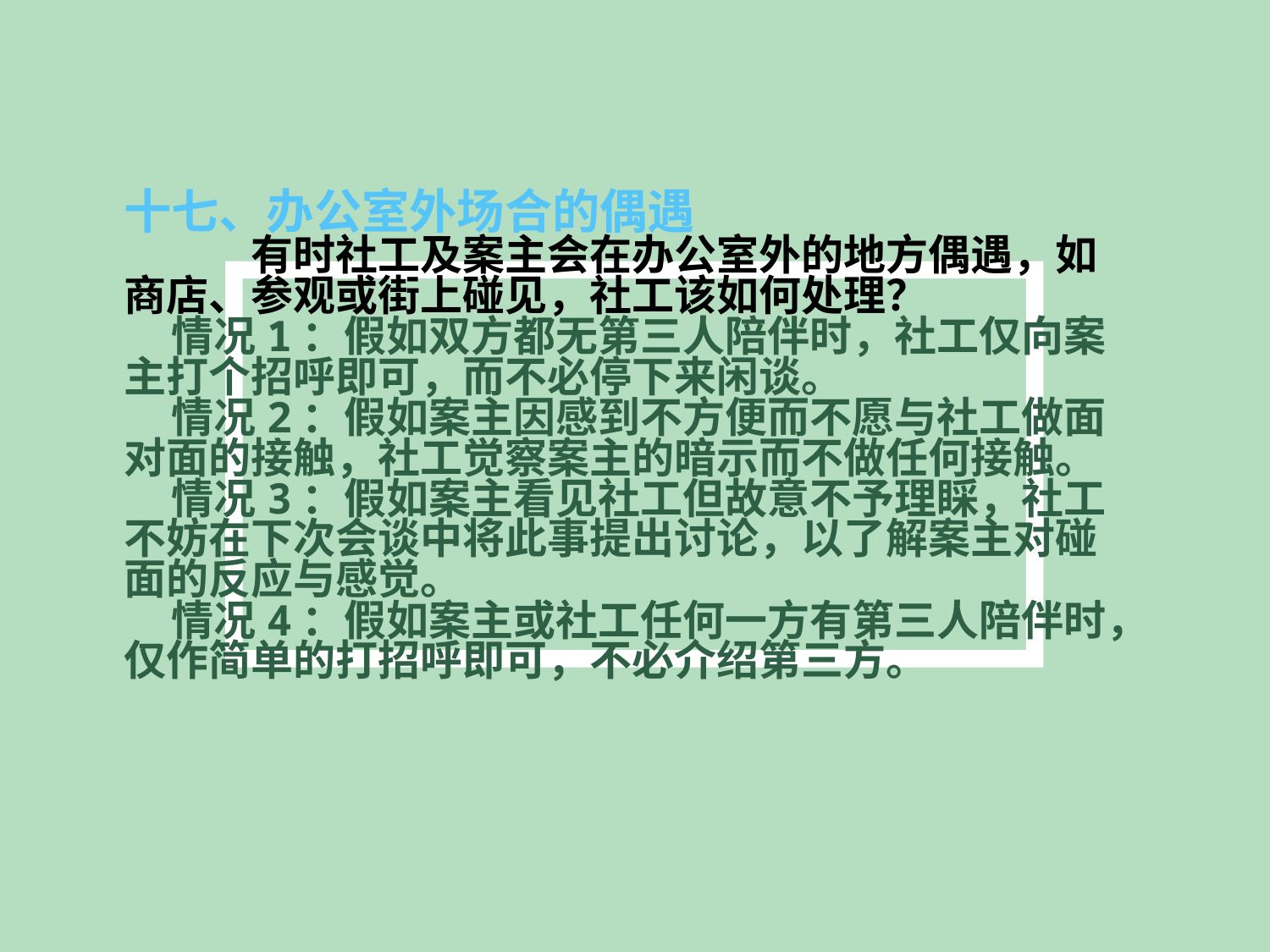

十七、办公室外场合的偶遇
	有时社工及案主会在办公室外的地方偶遇，如商店、参观或街上碰见，社工该如何处理？
    情况1：假如双方都无第三人陪伴时，社工仅向案主打个招呼即可，而不必停下来闲谈。
    情况2：假如案主因感到不方便而不愿与社工做面对面的接触，社工觉察案主的暗示而不做任何接触。
    情况3：假如案主看见社工但故意不予理睬，社工不妨在下次会谈中将此事提出讨论，以了解案主对碰面的反应与感觉。
    情况4：假如案主或社工任何一方有第三人陪伴时，仅作简单的打招呼即可，不必介绍第三方。